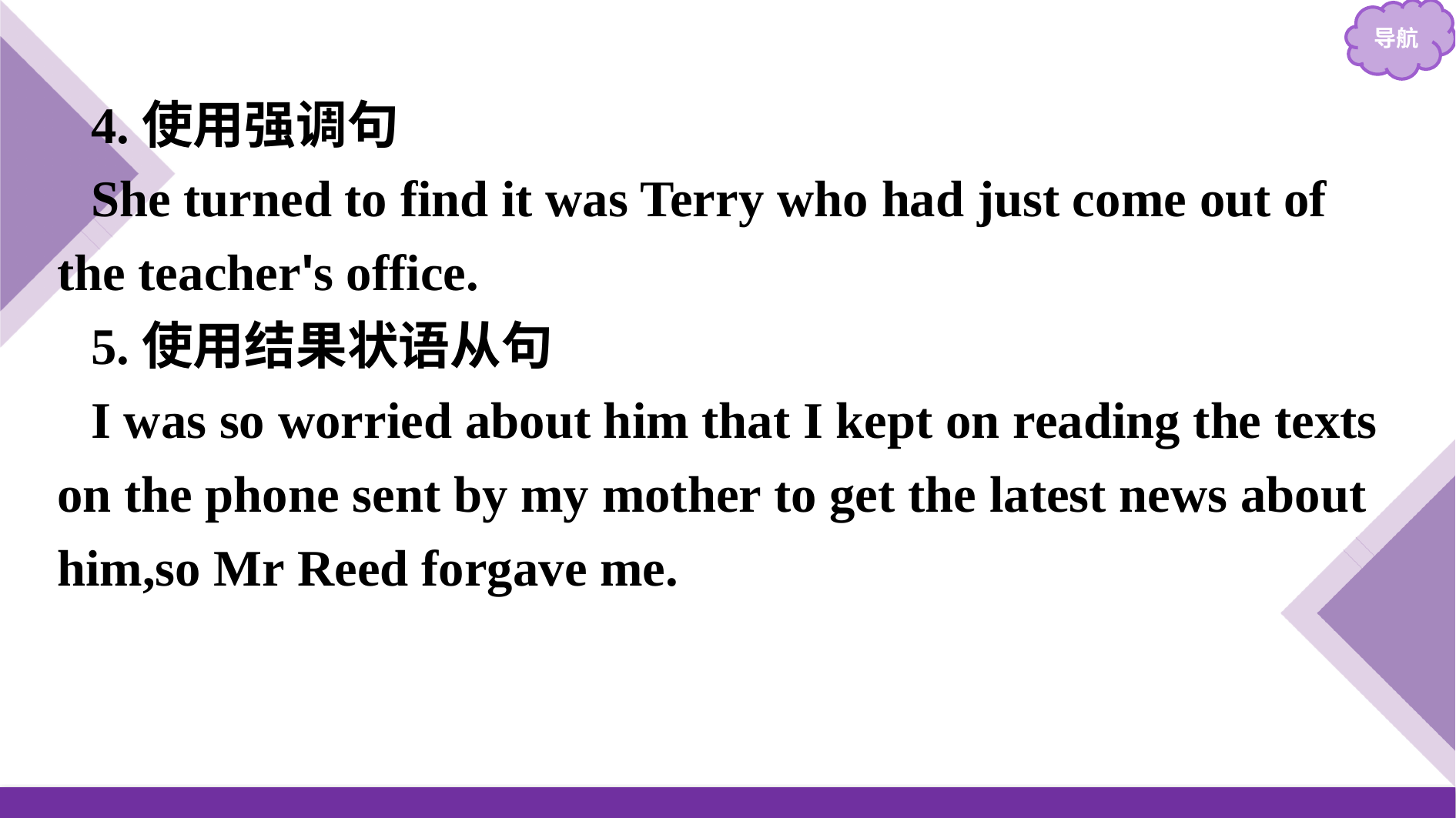

4.使用强调句
She turned to find it was Terry who had just come out of the teacher's office.
5.使用结果状语从句
I was so worried about him that I kept on reading the texts on the phone sent by my mother to get the latest news about him,so Mr Reed forgave me.